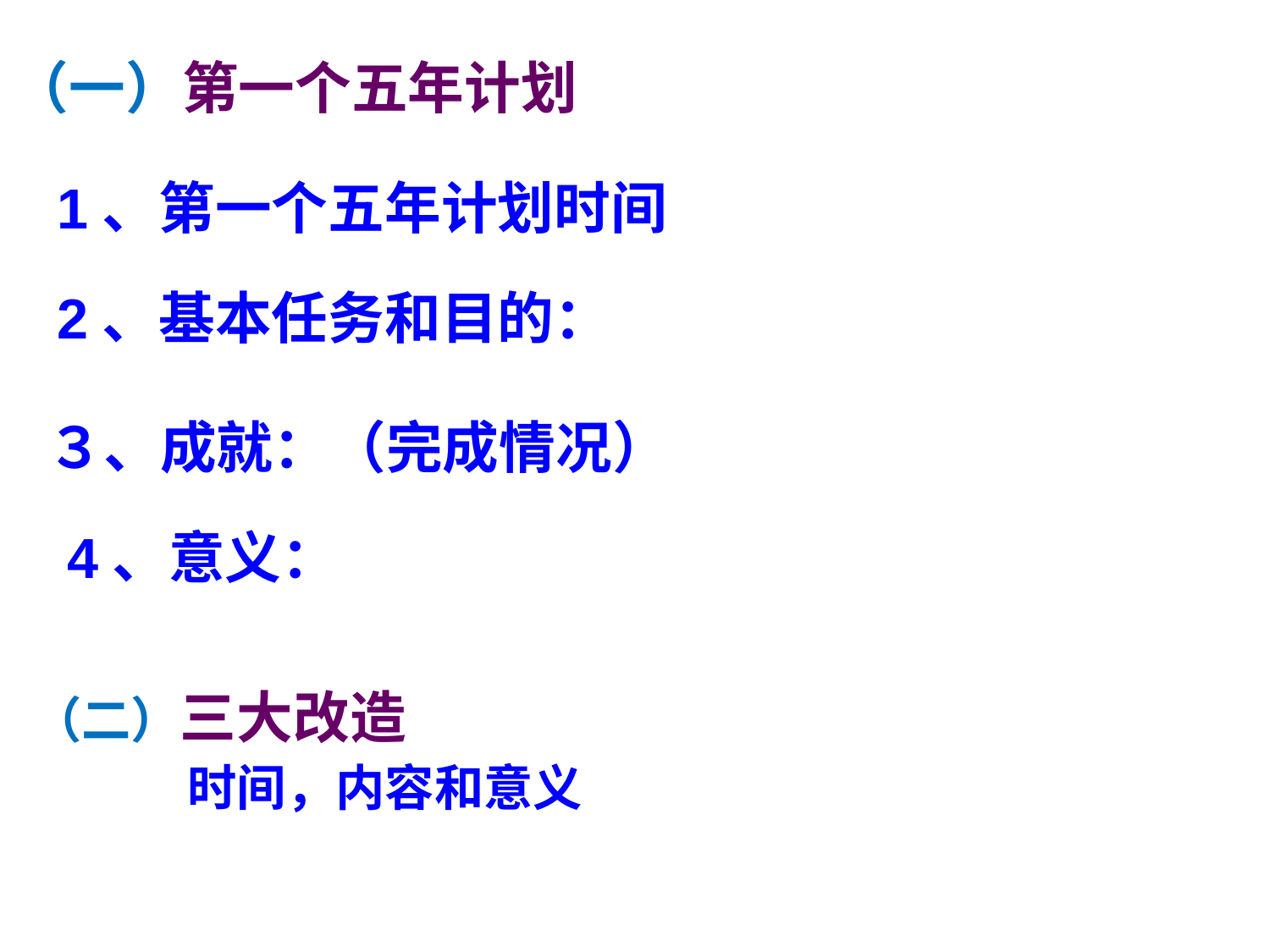

（一）第一个五年计划
1、第一个五年计划时间
2、基本任务和目的：
３、成就：（完成情况）
4、意义：
（二）三大改造
           时间，内容和意义